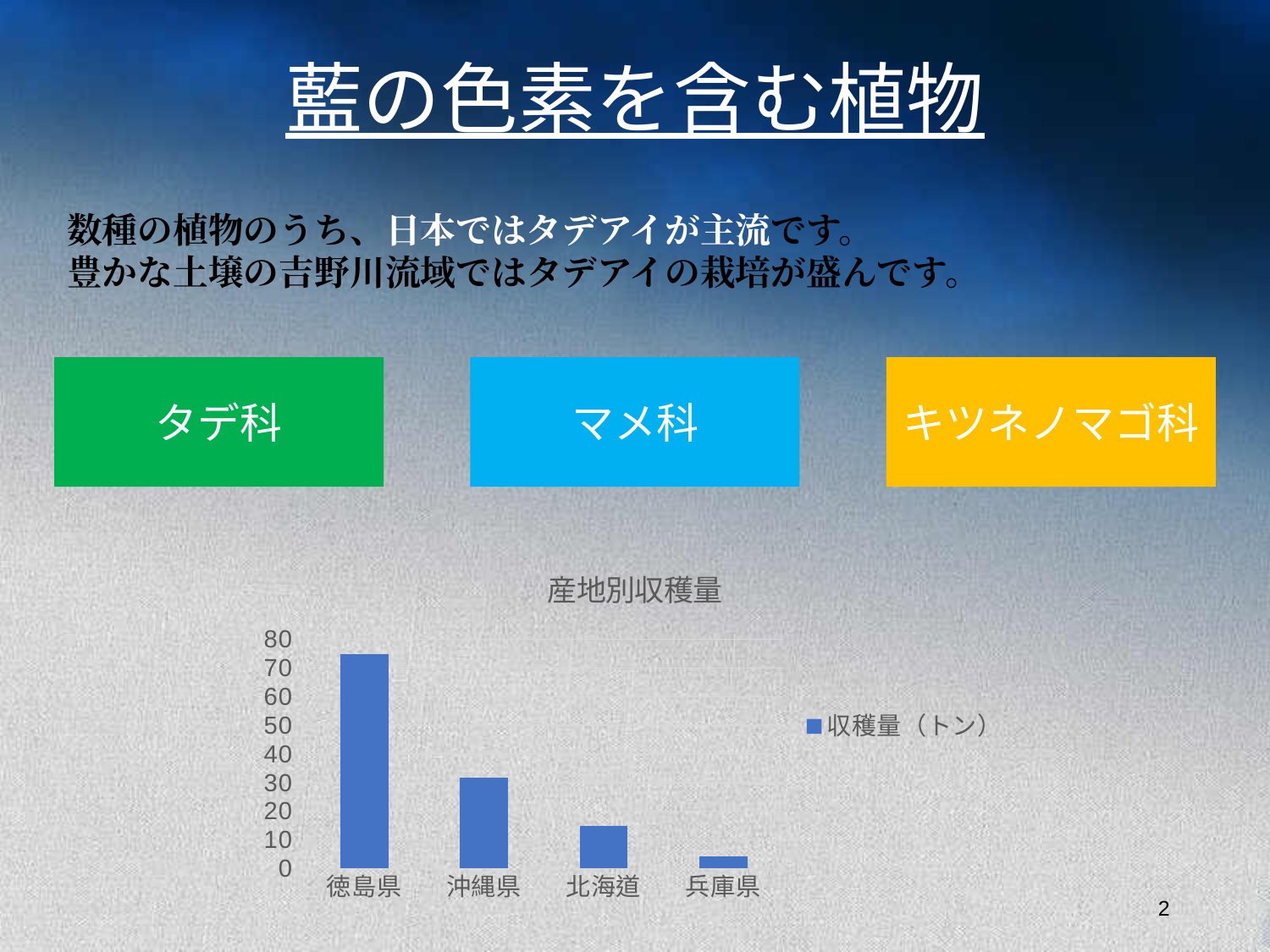

藍の色素を含む植物
数種の植物のうち、日本ではタデアイが主流です。
豊かな土壌の吉野川流域ではタデアイの栽培が盛んです。
タデ科
マメ科
キツネノマゴ科

### Chart: 産地別収穫量

| Category | 収穫量（トン） |
|---|---|
| 徳島県 | 75.0 |
| 沖縄県 | 31.6 |
| 北海道 | 15.0 |
| 兵庫県 | 4.2 |
2